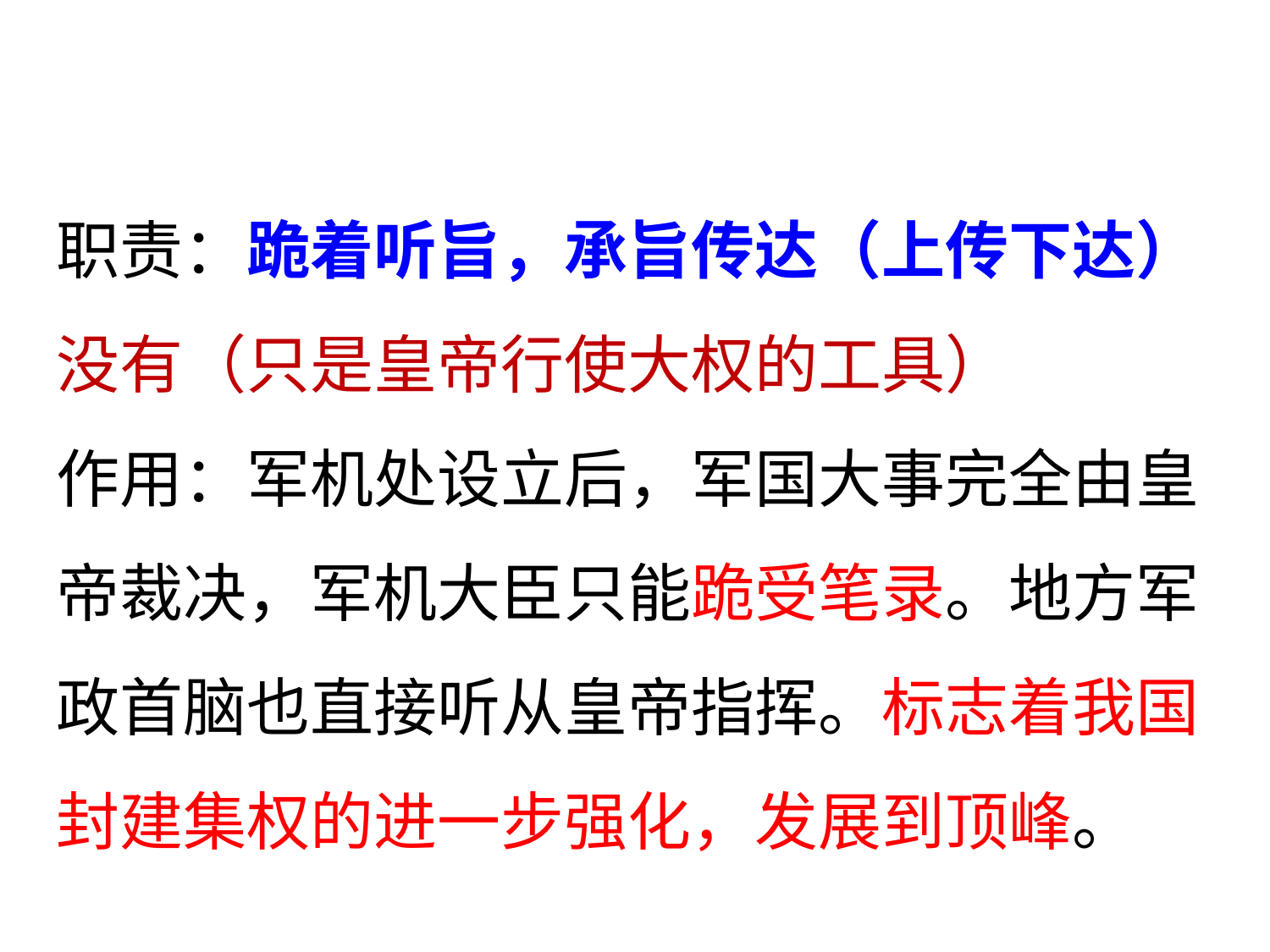

职责：跪着听旨，承旨传达（上传下达）
没有（只是皇帝行使大权的工具）
作用：军机处设立后，军国大事完全由皇帝裁决，军机大臣只能跪受笔录。地方军政首脑也直接听从皇帝指挥。标志着我国封建集权的进一步强化，发展到顶峰。